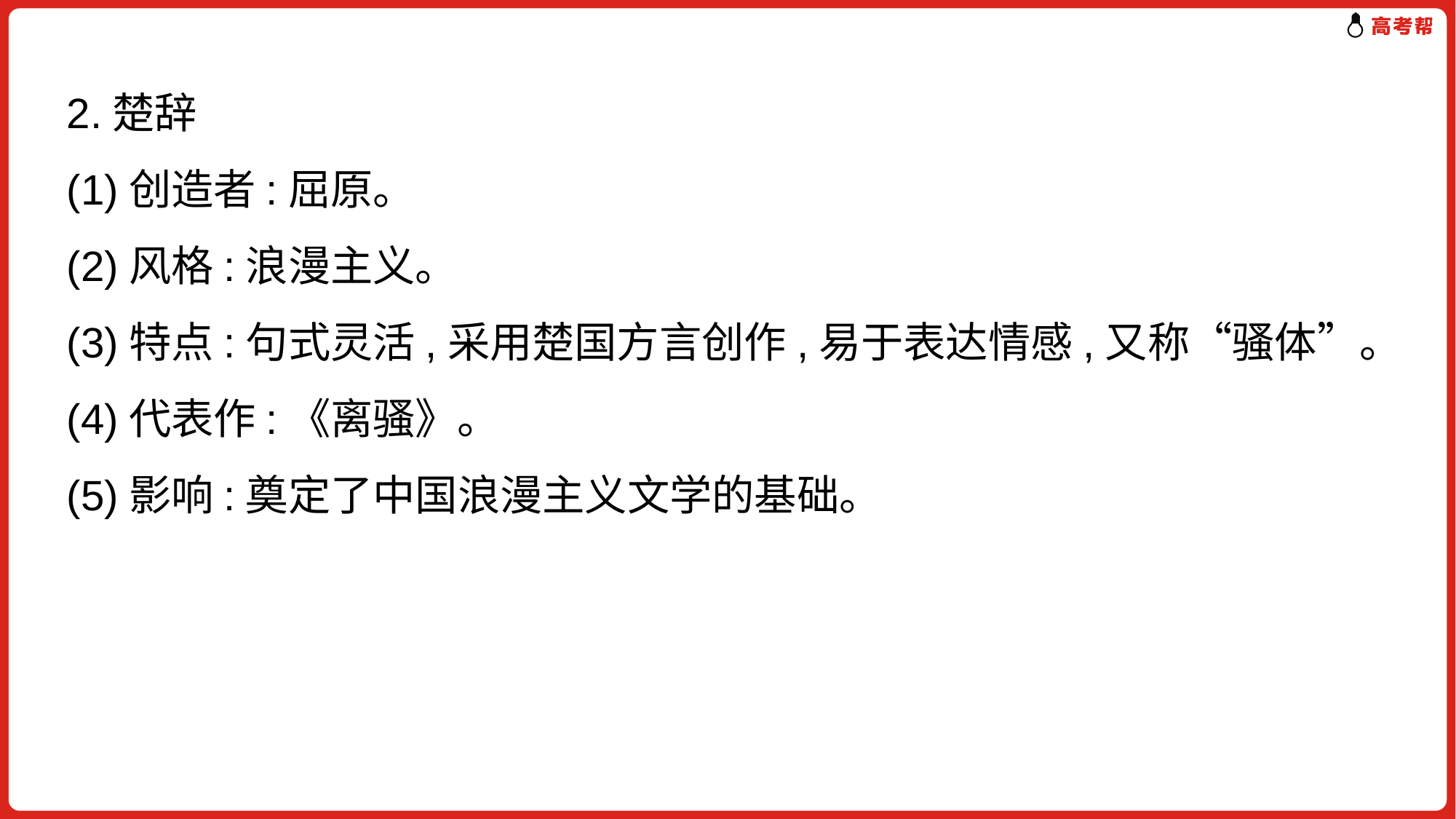

2.楚辞
(1)创造者:屈原。
(2)风格:浪漫主义。
(3)特点:句式灵活,采用楚国方言创作,易于表达情感,又称“骚体”。
(4)代表作:《离骚》。
(5)影响:奠定了中国浪漫主义文学的基础。